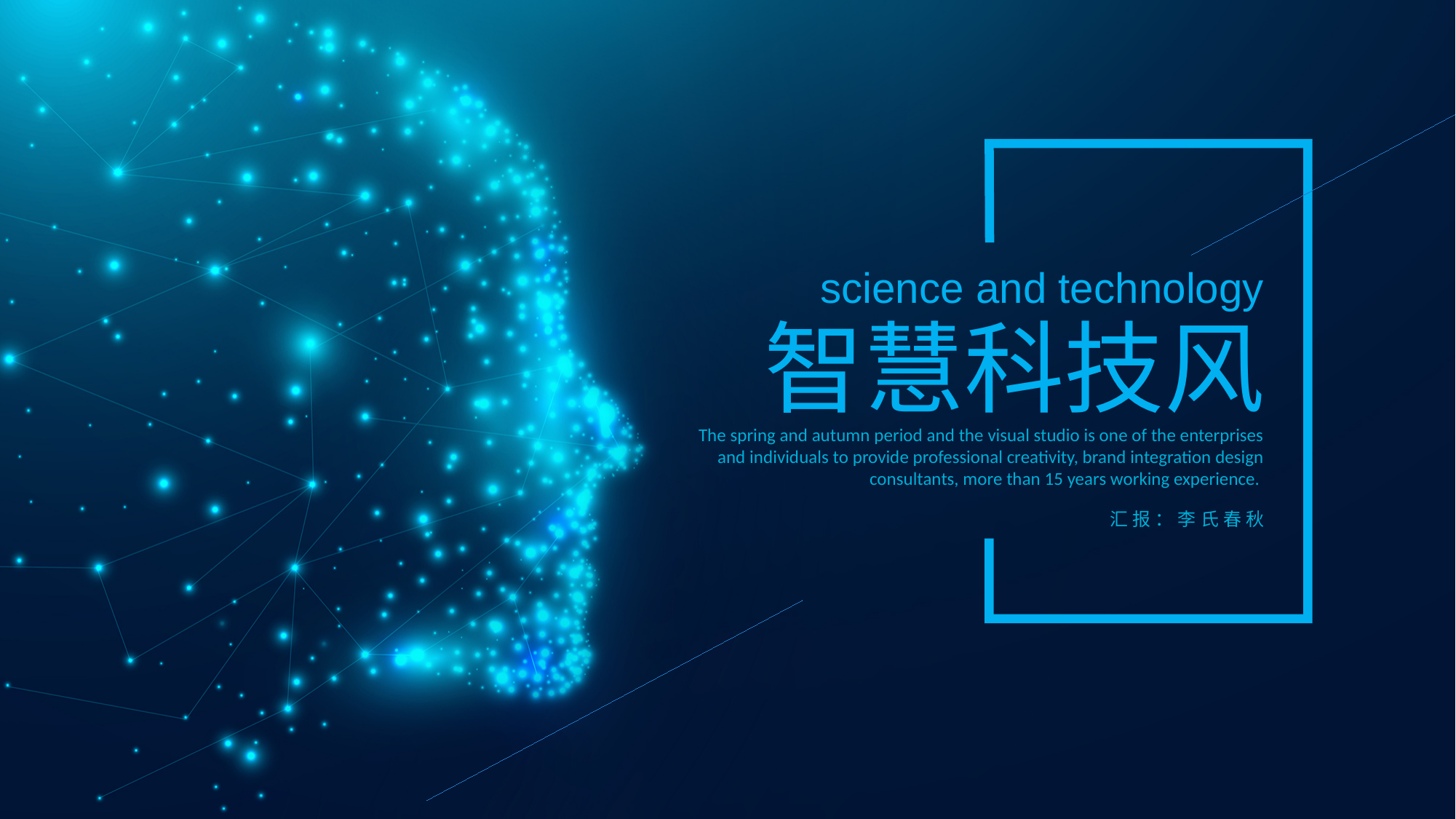

science and technology
智慧科技风
The spring and autumn period and the visual studio is one of the enterprises and individuals to provide professional creativity, brand integration design consultants, more than 15 years working experience.
汇报：李氏春秋